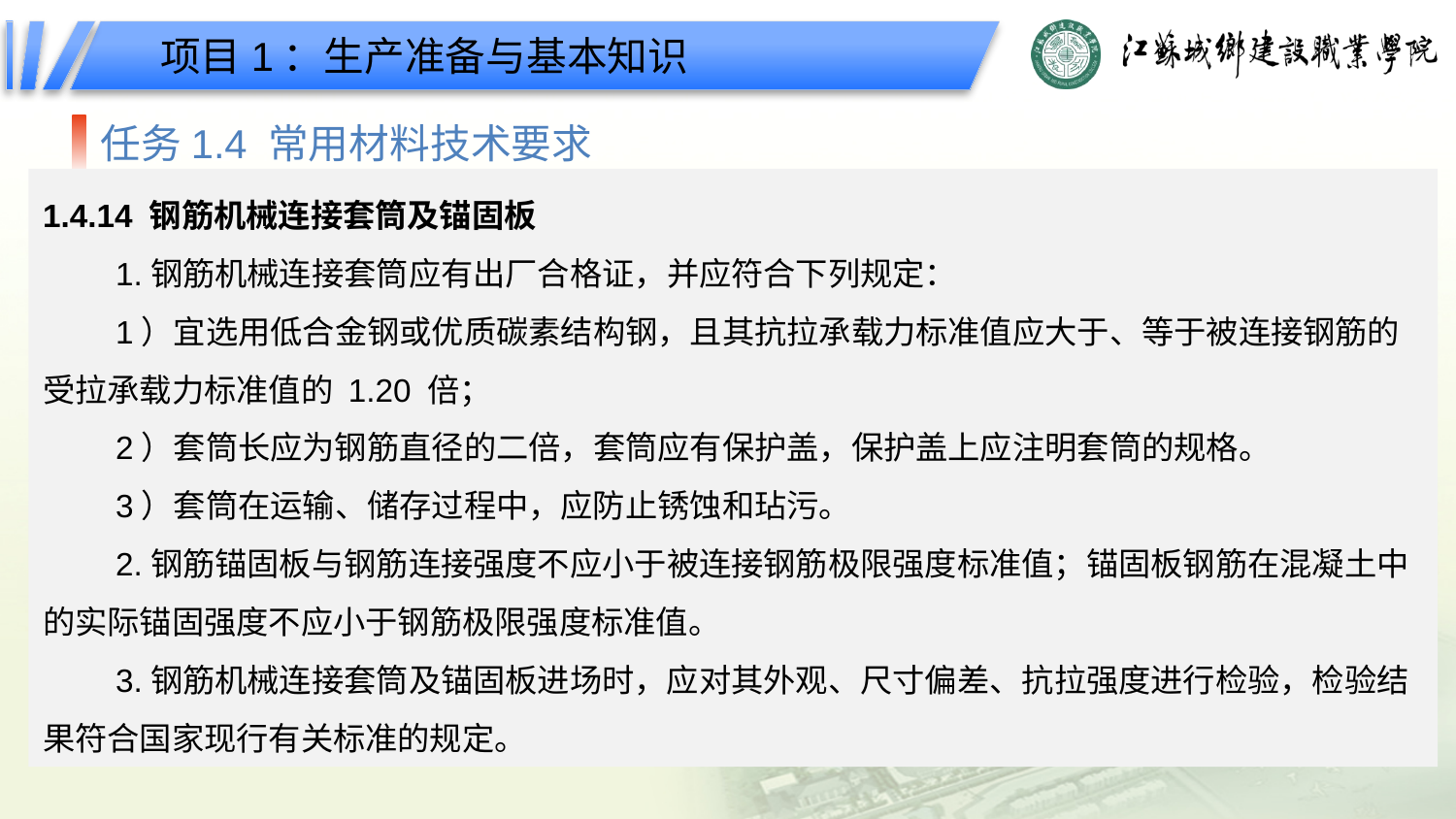

项目1：生产准备与基本知识
任务1.4 常用材料技术要求

1.4.14 钢筋机械连接套筒及锚固板
1.钢筋机械连接套筒应有出厂合格证，并应符合下列规定：
1）宜选用低合金钢或优质碳素结构钢，且其抗拉承载力标准值应大于、等于被连接钢筋的受拉承载力标准值的 1.20 倍；
2）套筒长应为钢筋直径的二倍，套筒应有保护盖，保护盖上应注明套筒的规格。
3）套筒在运输、储存过程中，应防止锈蚀和玷污。
2.钢筋锚固板与钢筋连接强度不应小于被连接钢筋极限强度标准值；锚固板钢筋在混凝土中的实际锚固强度不应小于钢筋极限强度标准值。
3.钢筋机械连接套筒及锚固板进场时，应对其外观、尺寸偏差、抗拉强度进行检验，检验结果符合国家现行有关标准的规定。